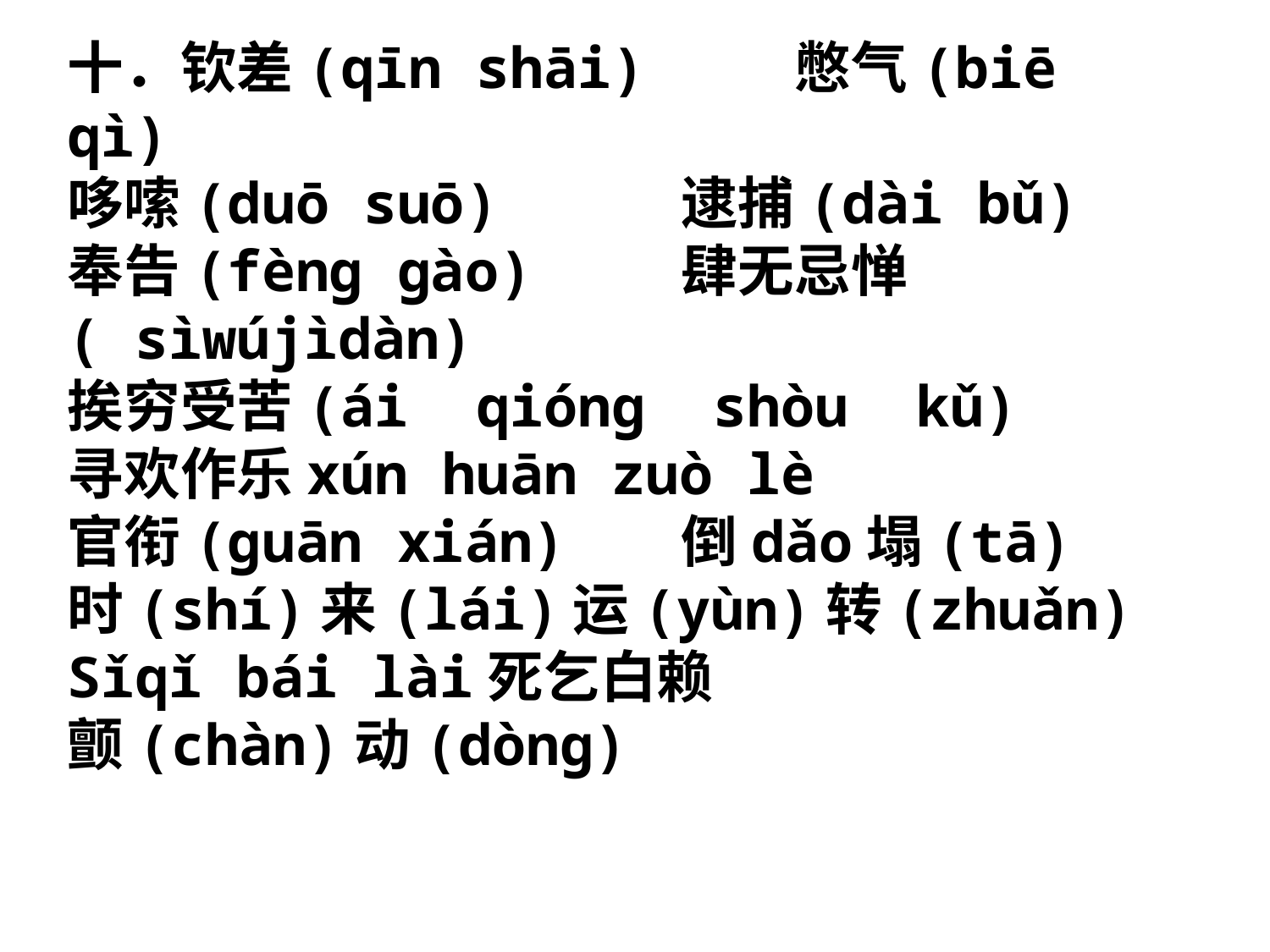

十．钦差(qīn shāi)    憋气(biē  qì)
哆嗦(duō suō)     逮捕(dài bǔ)
奉告(fèng gào)    肆无忌惮( sìwújìdàn)
挨穷受苦(ái  qióng  shòu  kǔ)
寻欢作乐xún huān zuò lè
官衔(guān xián)   倒dǎo塌(tā)
时(shí)来(lái)运(yùn)转(zhuǎn)
Sǐqǐ bái lài死乞白赖
颤(chàn)动(dòng)